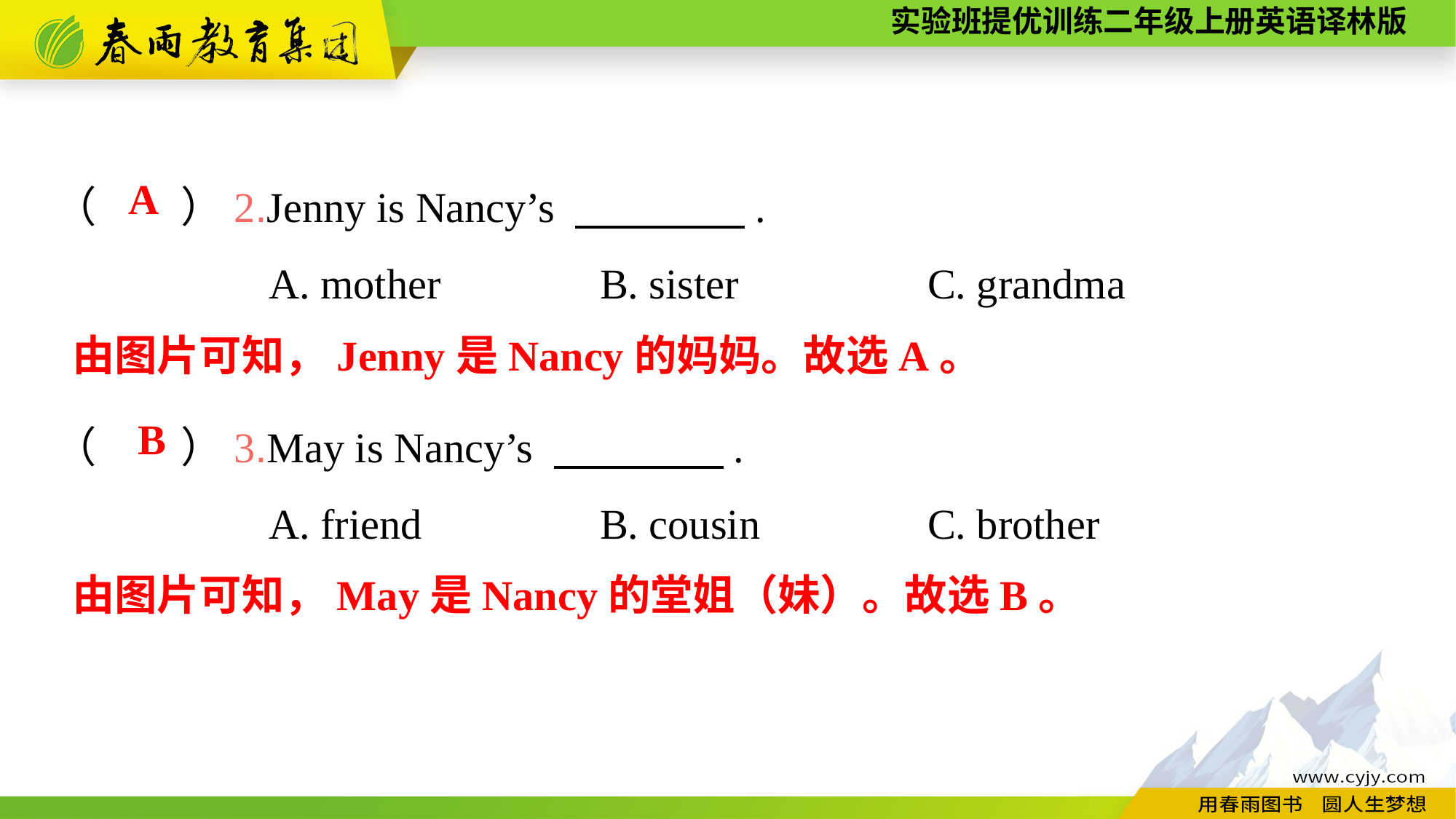

（　　）2.Jenny is Nancy’s 　　　　.
A. mother		B. sister		C. grandma

（　　）3.May is Nancy’s 　　　　.
A. friend		B. cousin		C. brother
A
由图片可知，Jenny是Nancy的妈妈。故选A。
B
由图片可知，May是Nancy的堂姐（妹）。故选B。